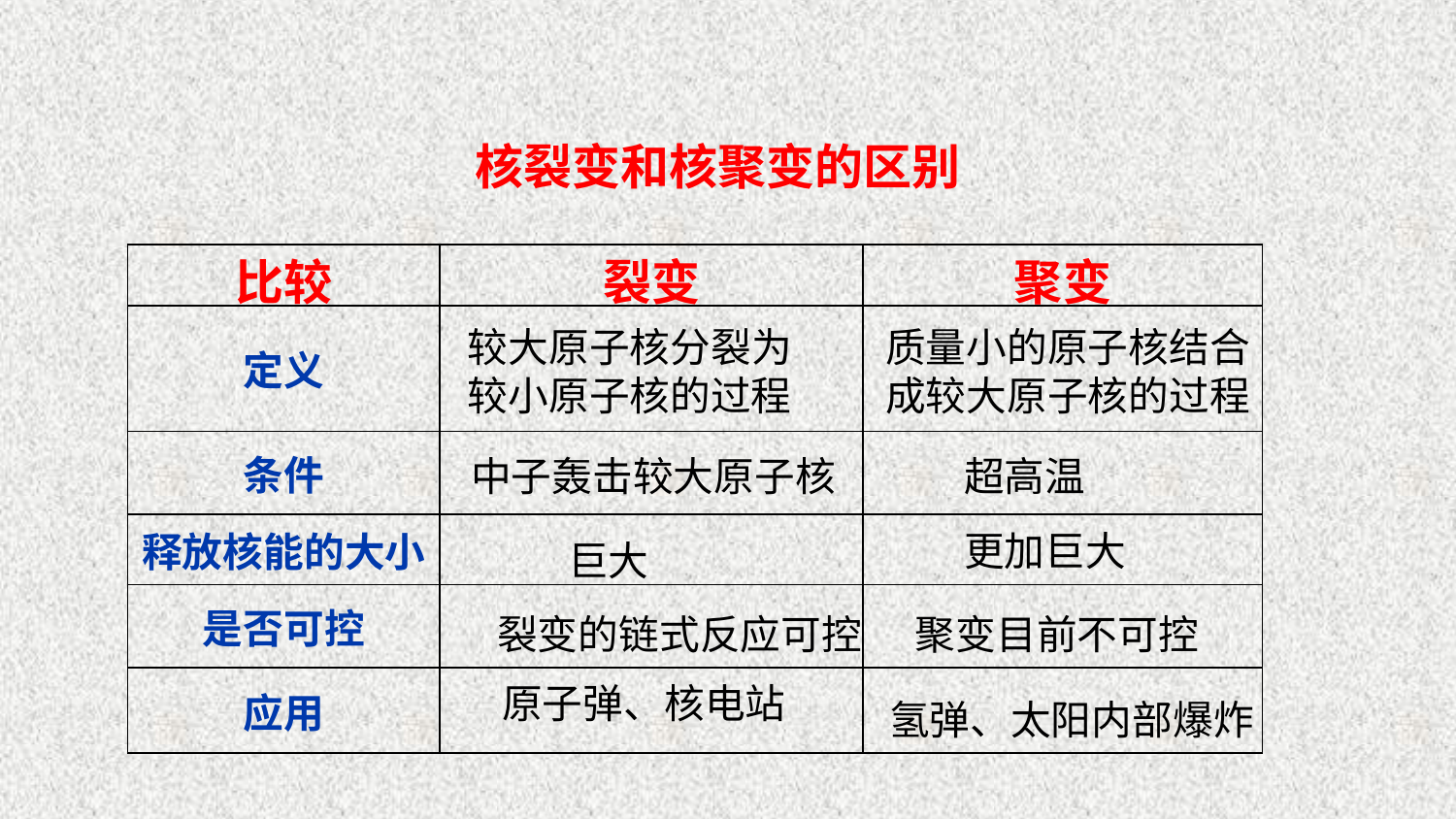

核裂变和核聚变的区别
| 比较 | 裂变 | 聚变 |
| --- | --- | --- |
| 定义 |  |  |
| 条件 |  |  |
| 释放核能的大小 |  |  |
| 是否可控 |  |  |
| 应用 |  |  |
较大原子核分裂为较小原子核的过程
质量小的原子核结合成较大原子核的过程
中子轰击较大原子核
超高温
更加巨大
巨大
裂变的链式反应可控
聚变目前不可控
原子弹、核电站
氢弹、太阳内部爆炸